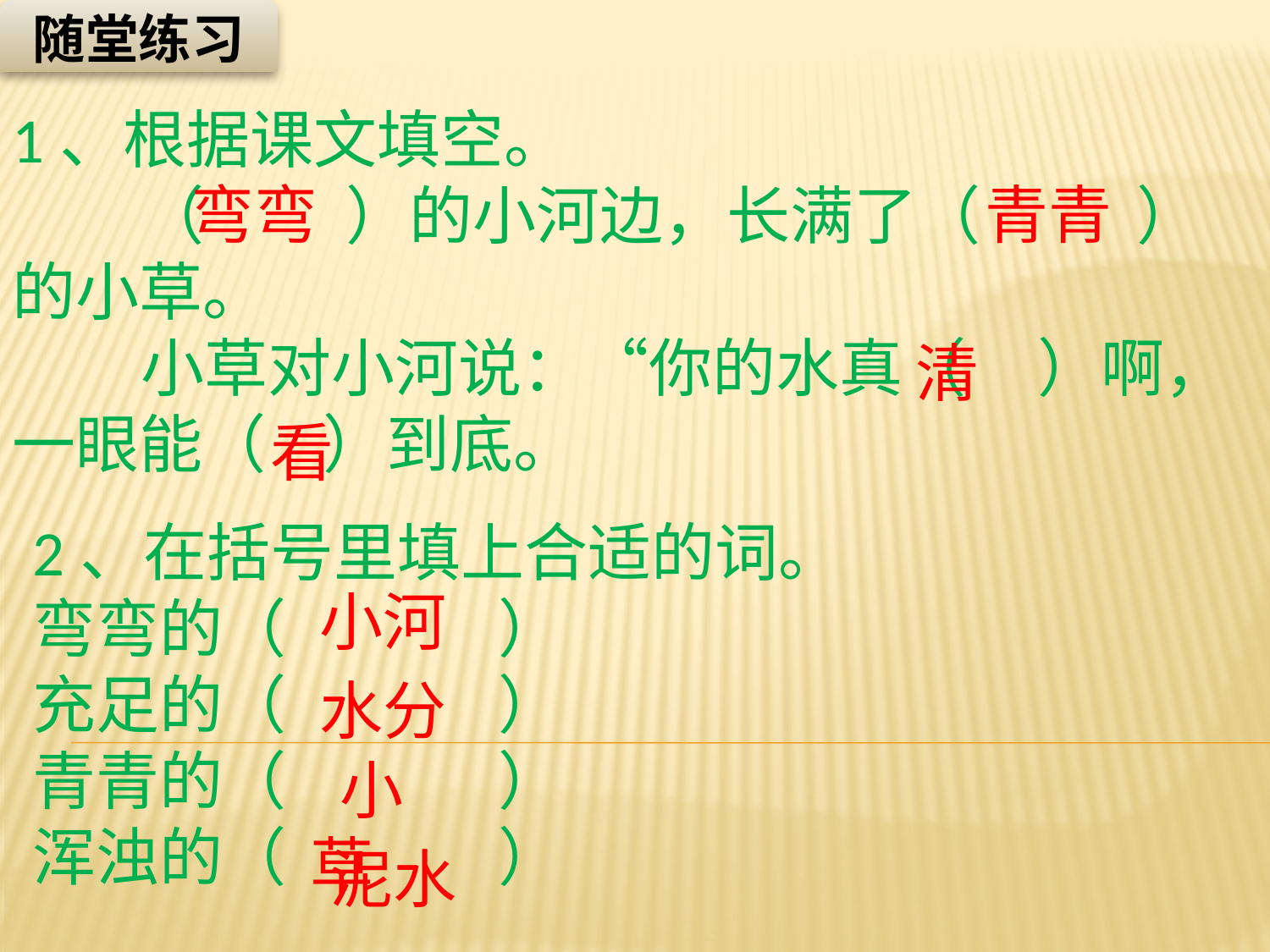

随堂练习
1、根据课文填空。
        （          ）的小河边，长满了（           ）的小草。
        小草对小河说：“你的水真（     ）啊，一眼能（    ）到底。

弯弯
青青
清
看
2、在括号里填上合适的词。
弯弯的（               ）
充足的（               ）
青青的（               ）
浑浊的（               ）

小河
水分
 小草
泥水